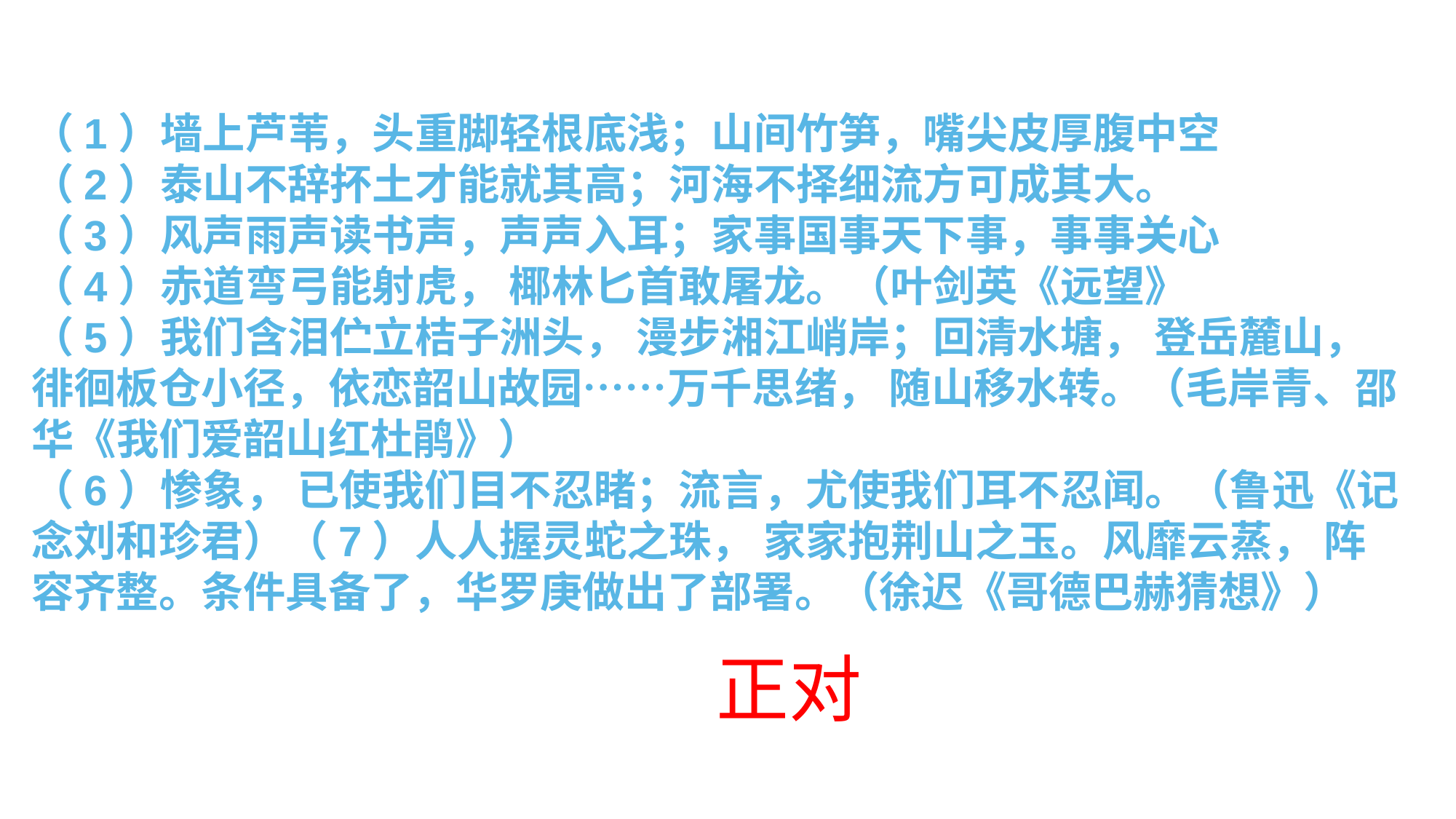

#
（1）墙上芦苇，头重脚轻根底浅；山间竹笋，嘴尖皮厚腹中空
（2）泰山不辞抔土才能就其高；河海不择细流方可成其大。
（3）风声雨声读书声，声声入耳；家事国事天下事，事事关心
（4）赤道弯弓能射虎， 椰林匕首敢屠龙。（叶剑英《远望》
（5）我们含泪伫立桔子洲头， 漫步湘江峭岸；回清水塘， 登岳麓山，徘徊板仓小径，依恋韶山故园……万千思绪， 随山移水转。（毛岸青、邵华《我们爱韶山红杜鹃》）
（6）惨象， 已使我们目不忍睹；流言，尤使我们耳不忍闻。（鲁迅《记念刘和珍君）（7）人人握灵蛇之珠， 家家抱荆山之玉。风靡云蒸， 阵容齐整。条件具备了，华罗庚做出了部署。（徐迟《哥德巴赫猜想》）

                       正对